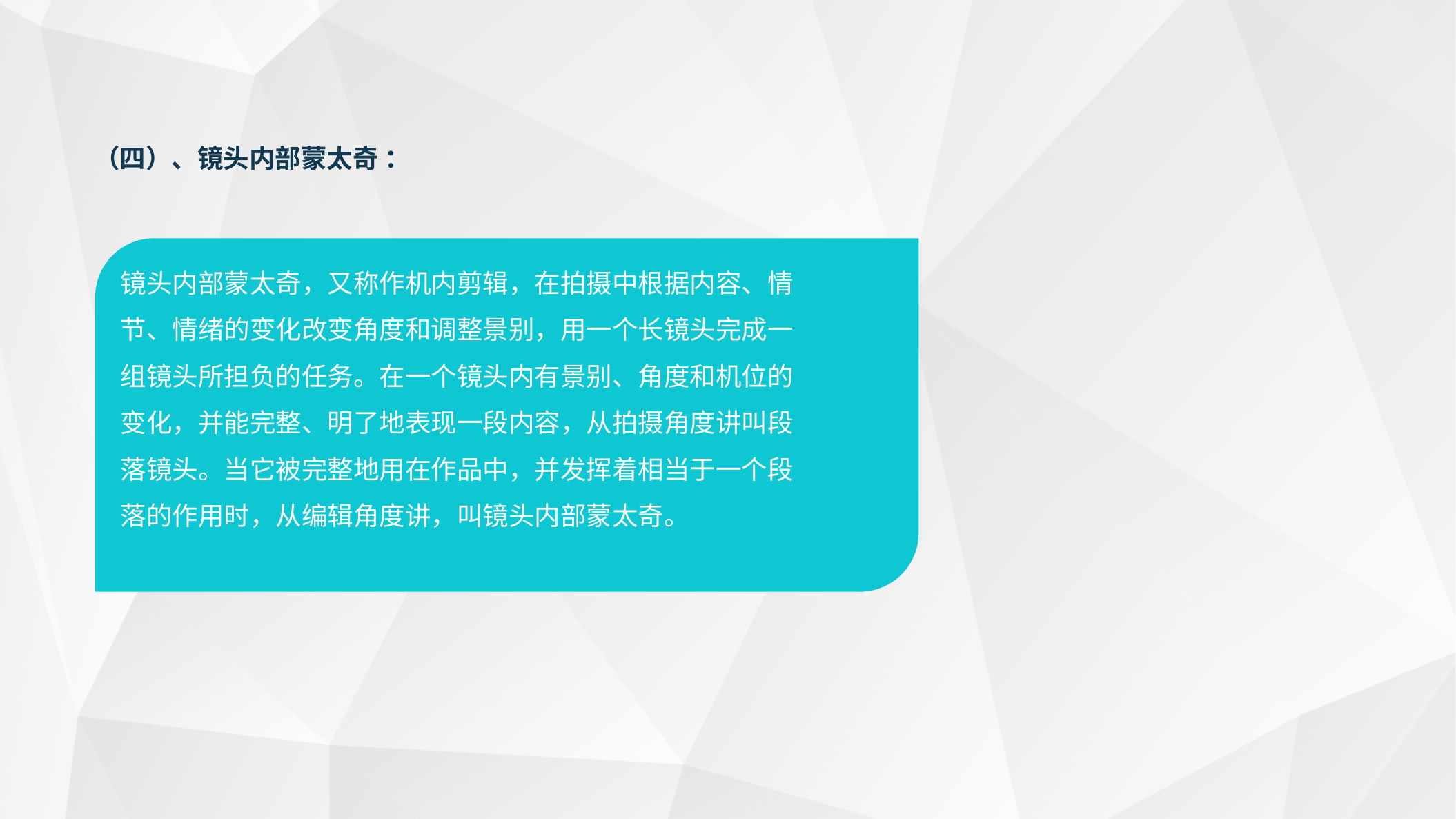

（四）、镜头内部蒙太奇 ：

镜头内部蒙太奇，又称作机内剪辑，在拍摄中根据内容、情节、情绪的变化改变角度和调整景别，用一个长镜头完成一组镜头所担负的任务。在一个镜头内有景别、角度和机位的变化，并能完整、明了地表现一段内容，从拍摄角度讲叫段落镜头。当它被完整地用在作品中，并发挥着相当于一个段落的作用时，从编辑角度讲，叫镜头内部蒙太奇。